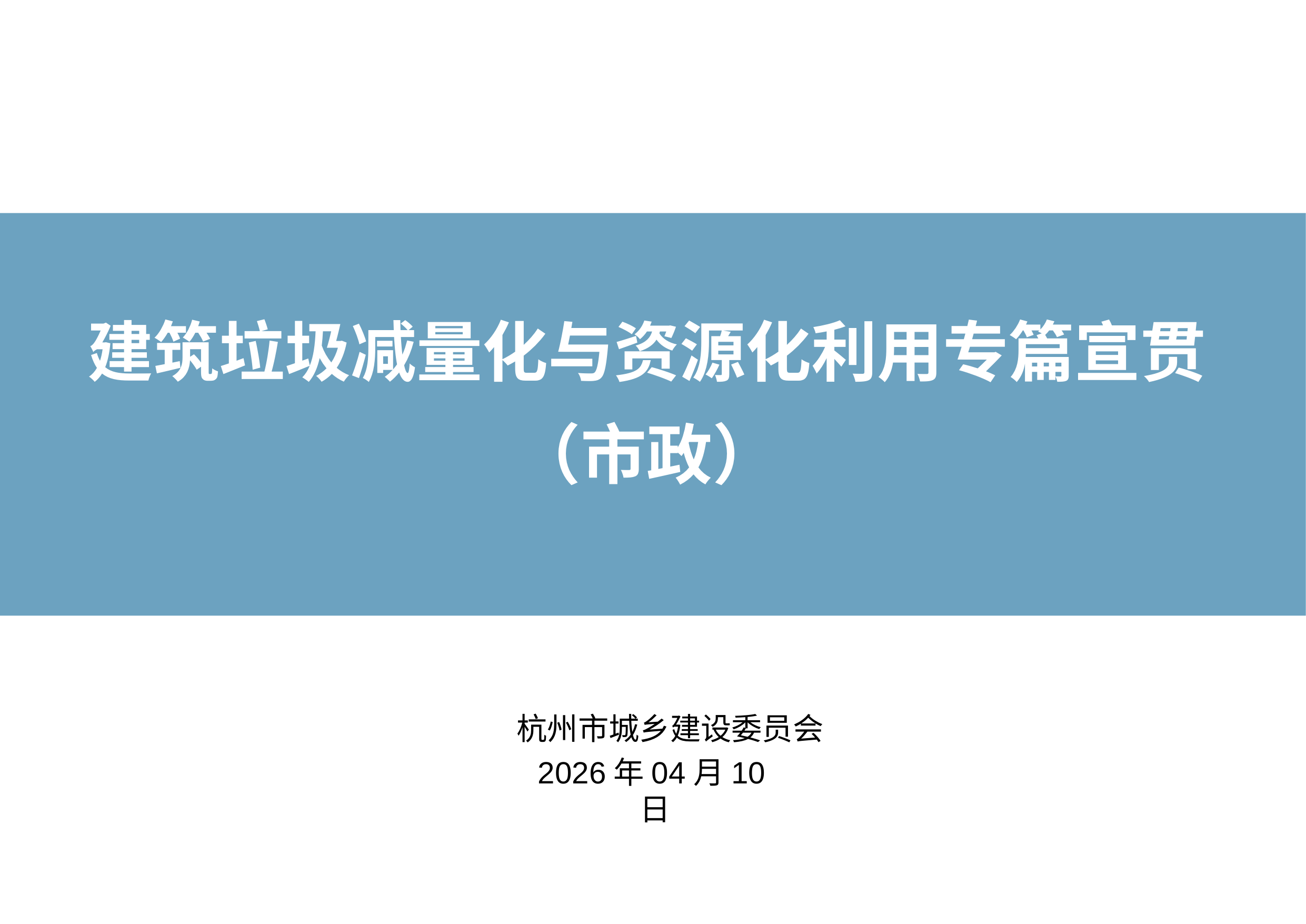

建筑垃圾减量化与资源化利用专篇宣贯（市政）
杭州市城乡建设委员会
2026年04月10日